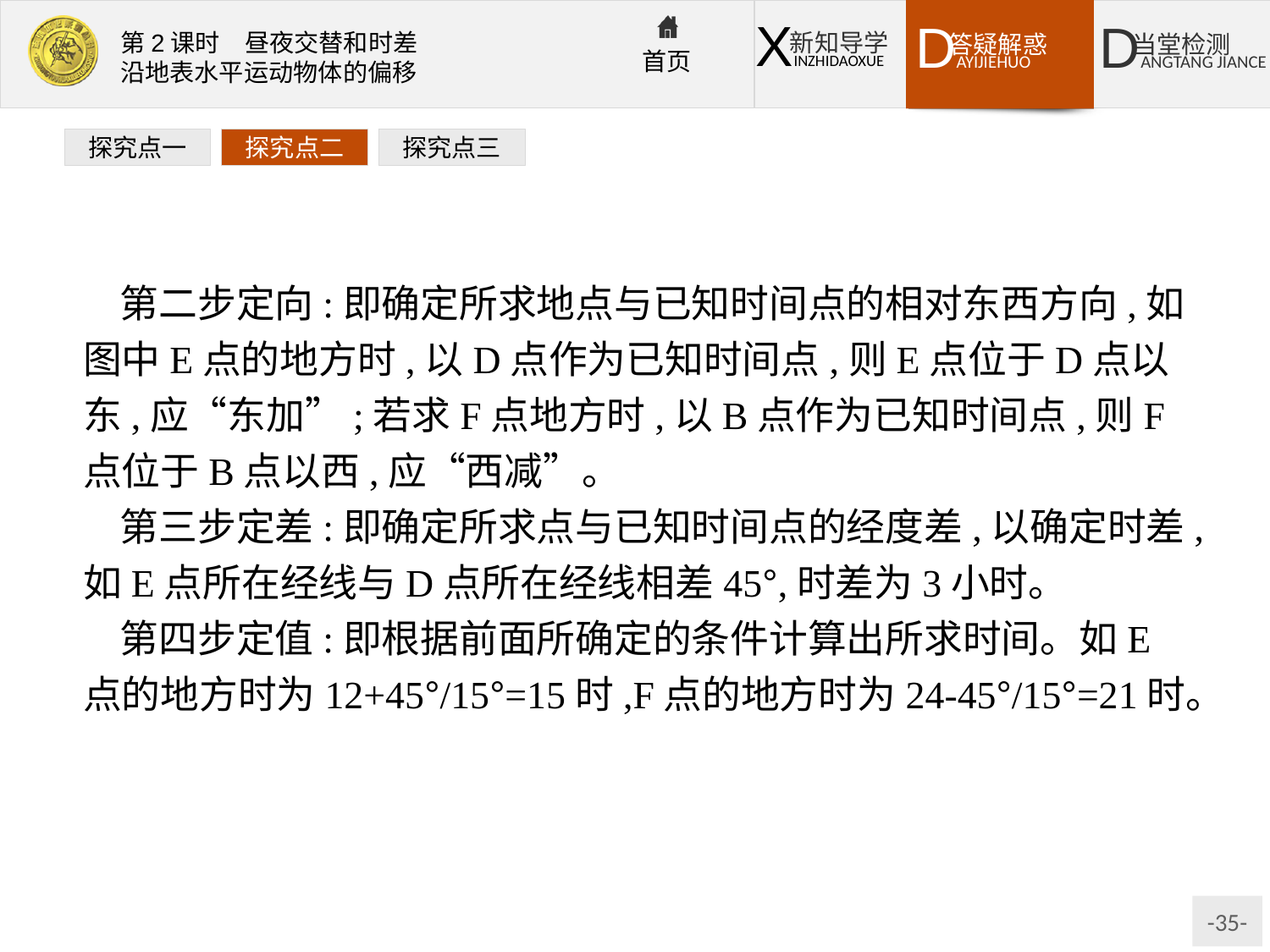

探究点一
探究点二
探究点三
第二步定向:即确定所求地点与已知时间点的相对东西方向,如图中E点的地方时,以D点作为已知时间点,则E点位于D点以东,应“东加”;若求F点地方时,以B点作为已知时间点,则F点位于B点以西,应“西减”。
第三步定差:即确定所求点与已知时间点的经度差,以确定时差,如E点所在经线与D点所在经线相差45°,时差为3小时。
第四步定值:即根据前面所确定的条件计算出所求时间。如E点的地方时为12+45°/15°=15时,F点的地方时为24-45°/15°=21时。